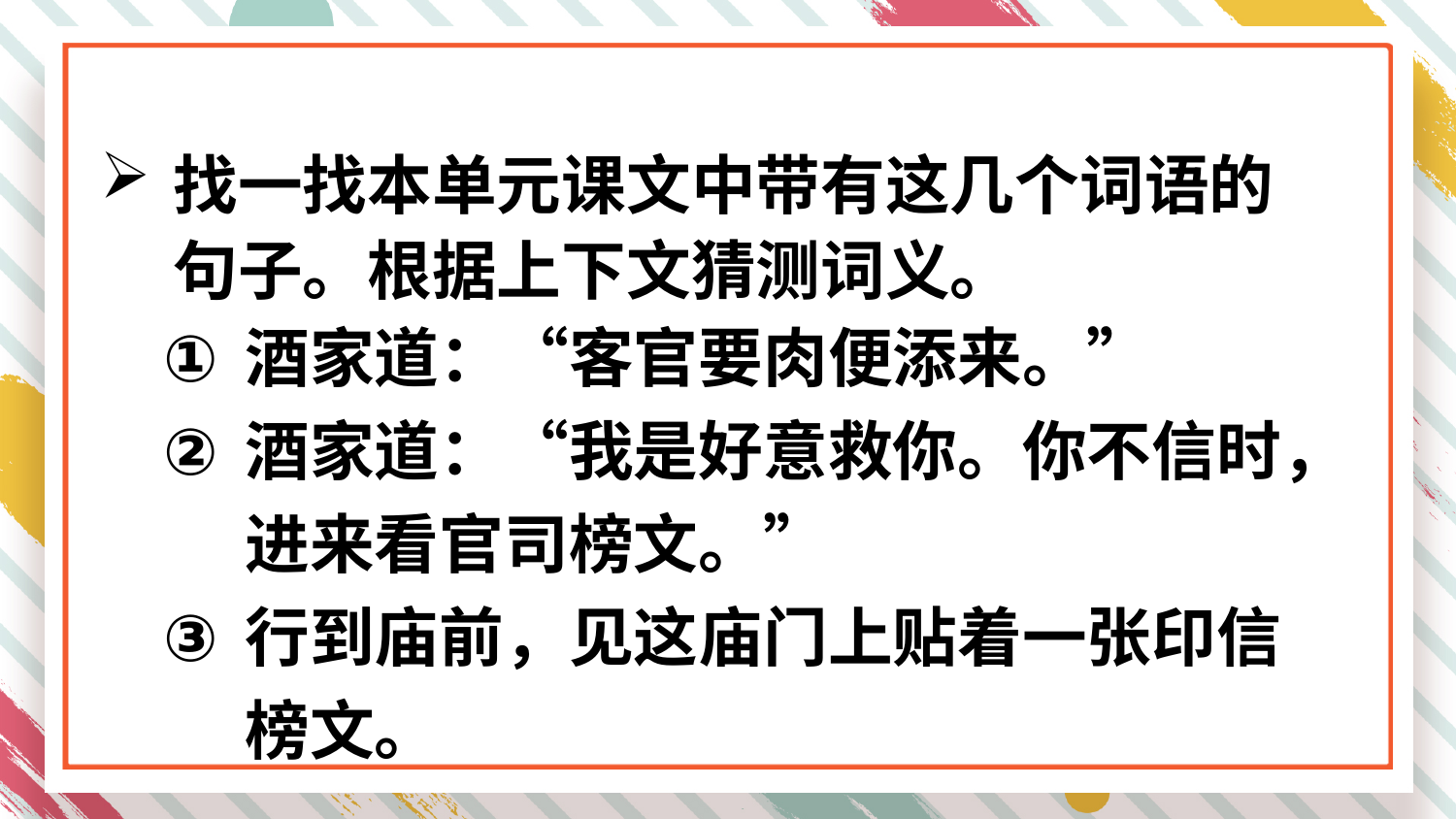

找一找本单元课文中带有这几个词语的句子。根据上下文猜测词义。
酒家道：“客官要肉便添来。”
酒家道：“我是好意救你。你不信时，进来看官司榜文。”
行到庙前，见这庙门上贴着一张印信榜文。